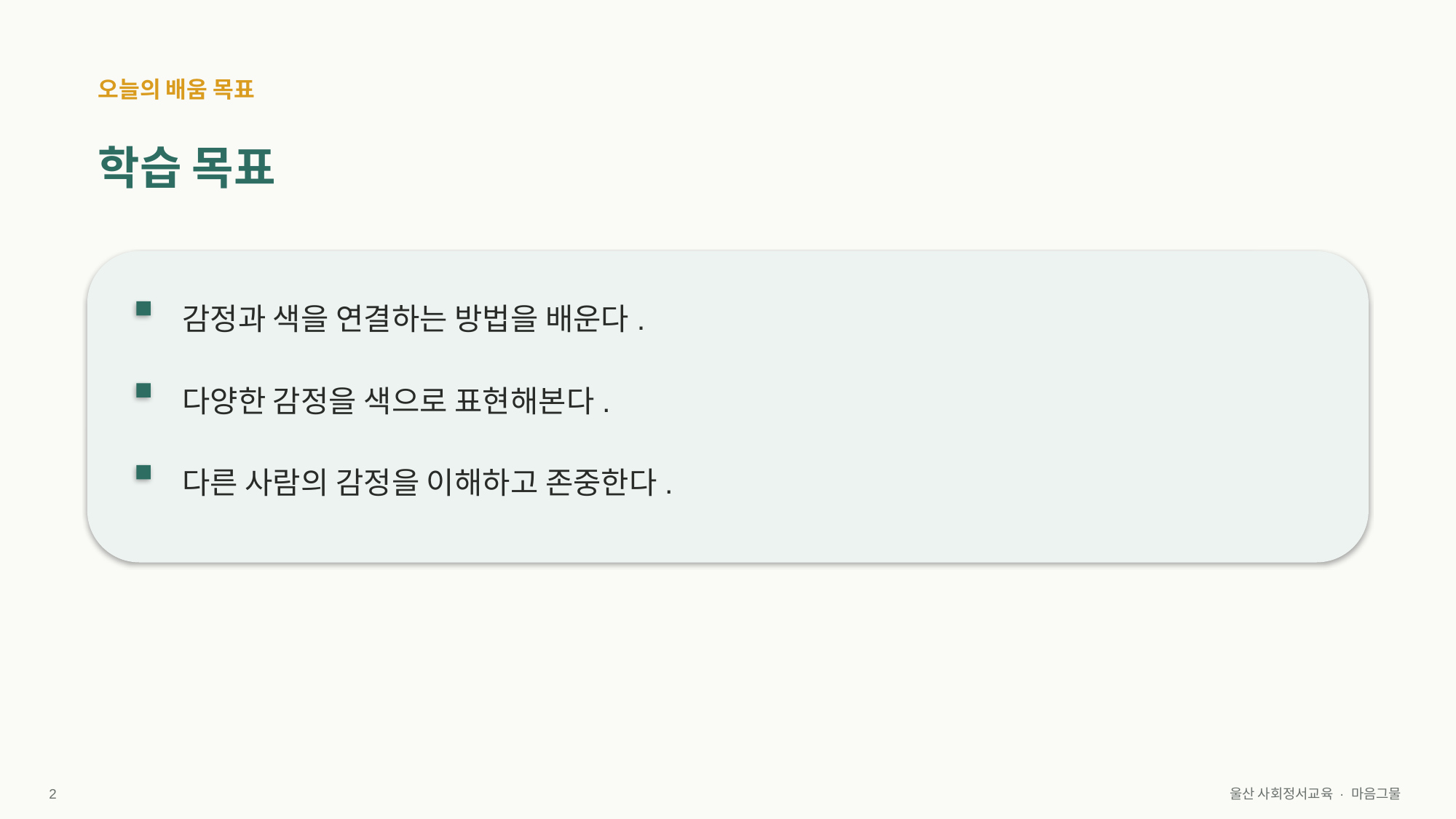

오늘의 배움 목표
학습 목표

감정과 색을 연결하는 방법을 배운다.

다양한 감정을 색으로 표현해본다.

다른 사람의 감정을 이해하고 존중한다.

2
울산 사회정서교육 · 마음그물